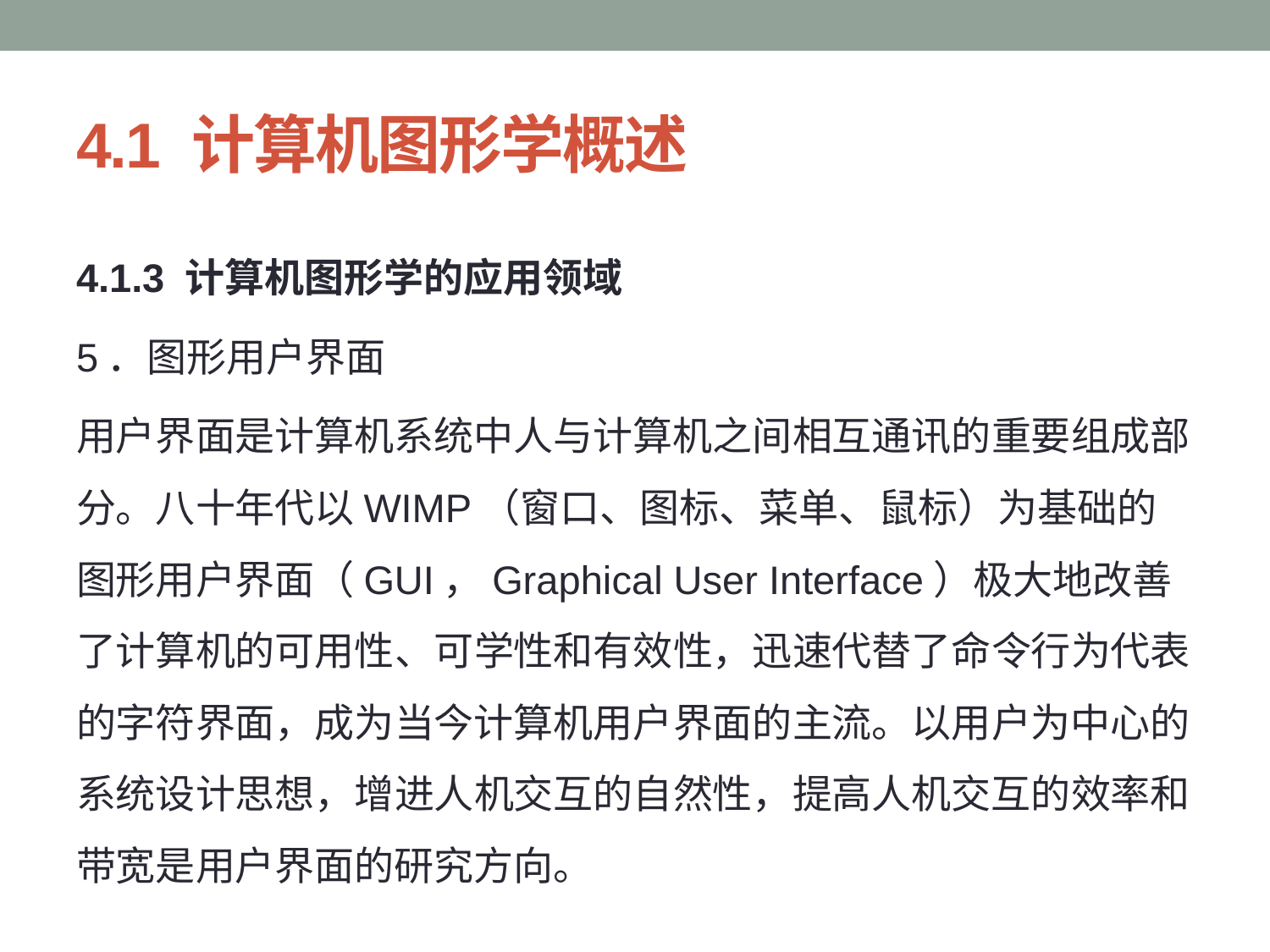

# 4.1 计算机图形学概述
4.1.3 计算机图形学的应用领域
5．图形用户界面
用户界面是计算机系统中人与计算机之间相互通讯的重要组成部分。八十年代以WIMP（窗口、图标、菜单、鼠标）为基础的图形用户界面（GUI，Graphical User Interface）极大地改善了计算机的可用性、可学性和有效性，迅速代替了命令行为代表的字符界面，成为当今计算机用户界面的主流。以用户为中心的系统设计思想，增进人机交互的自然性，提高人机交互的效率和带宽是用户界面的研究方向。